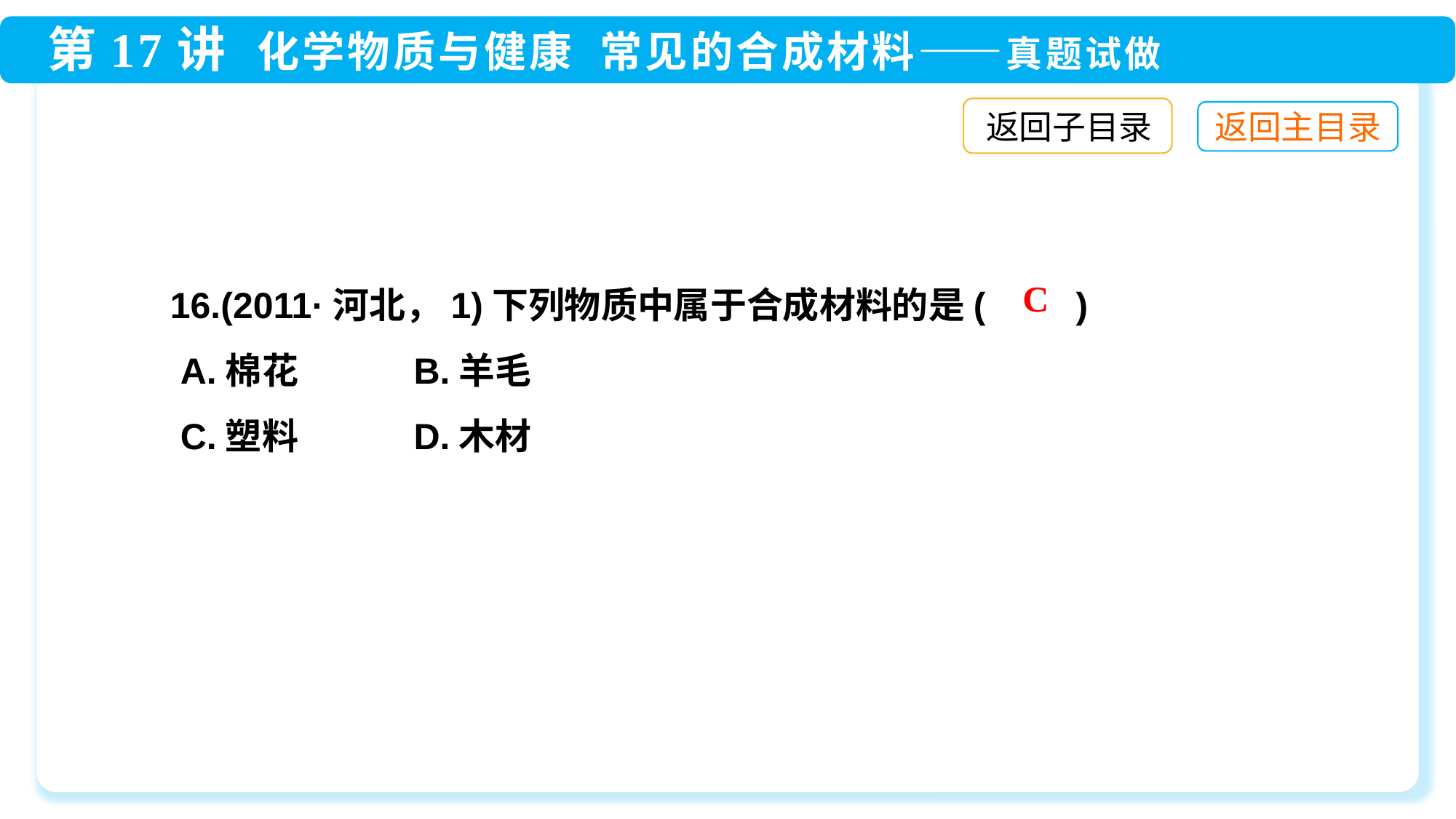

返回子目录
16.(2011·河北，1)下列物质中属于合成材料的是(　　)
 A.棉花	  B.羊毛
 C.塑料	  D.木材
C